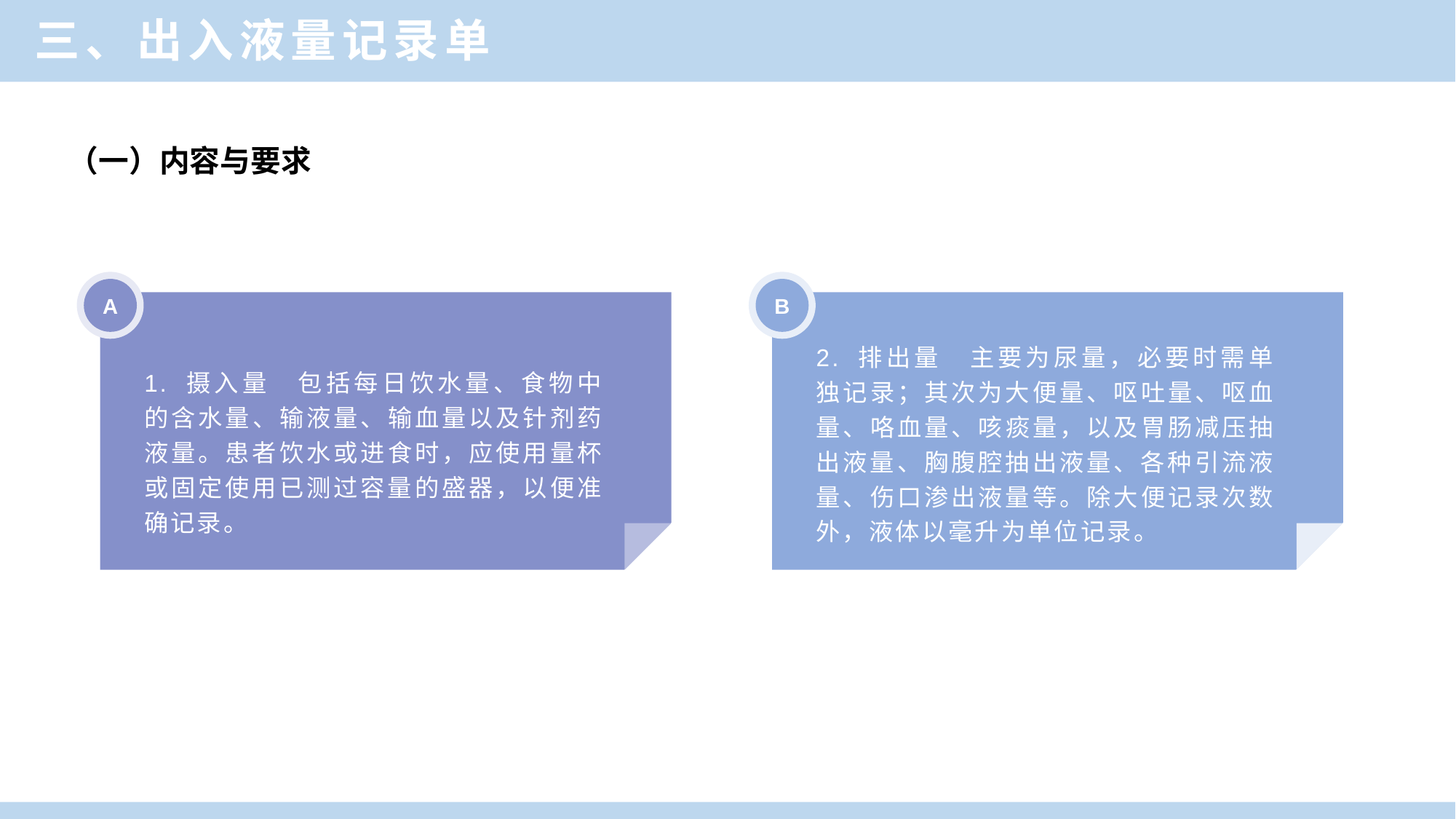

三、出入液量记录单
（一）内容与要求

A
B

2. 排出量　主要为尿量，必要时需单独记录；其次为大便量、呕吐量、呕血量、咯血量、咳痰量，以及胃肠减压抽出液量、胸腹腔抽出液量、各种引流液量、伤口渗出液量等。除大便记录次数外，液体以毫升为单位记录。
1. 摄入量　包括每日饮水量、食物中的含水量、输液量、输血量以及针剂药液量。患者饮水或进食时，应使用量杯或固定使用已测过容量的盛器，以便准确记录。